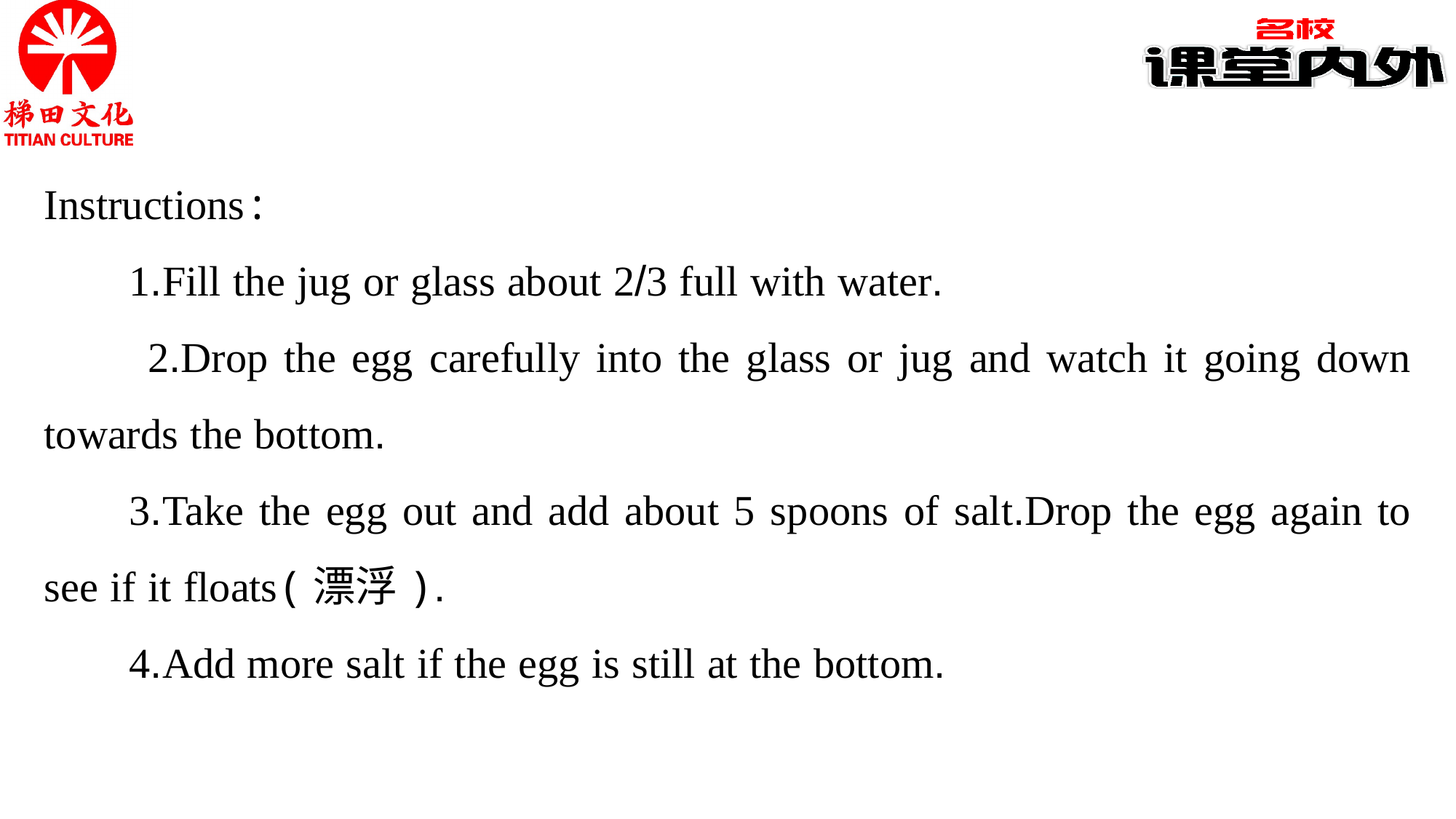

Instructions:
1.Fill the jug or glass about 2/3 full with water.
　　2.Drop the egg carefully into the glass or jug and watch it going down towards the bottom.
3.Take the egg out and add about 5 spoons of salt.Drop the egg again to see if it floats(漂浮).
4.Add more salt if the egg is still at the bottom.